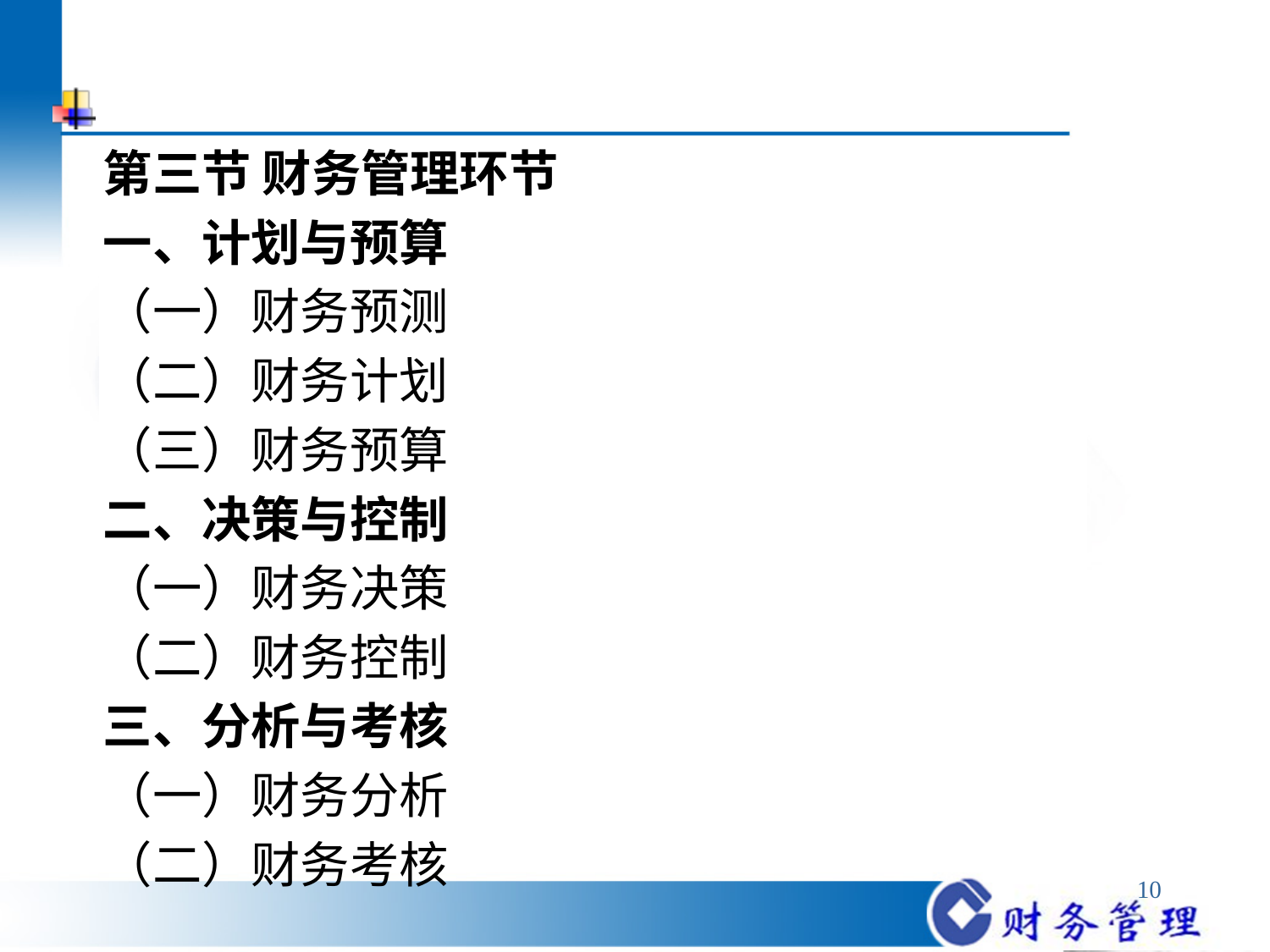

#
第三节 财务管理环节
一、计划与预算
（一）财务预测
（二）财务计划
（三）财务预算
二、决策与控制
（一）财务决策
（二）财务控制
三、分析与考核
（一）财务分析
（二）财务考核

10